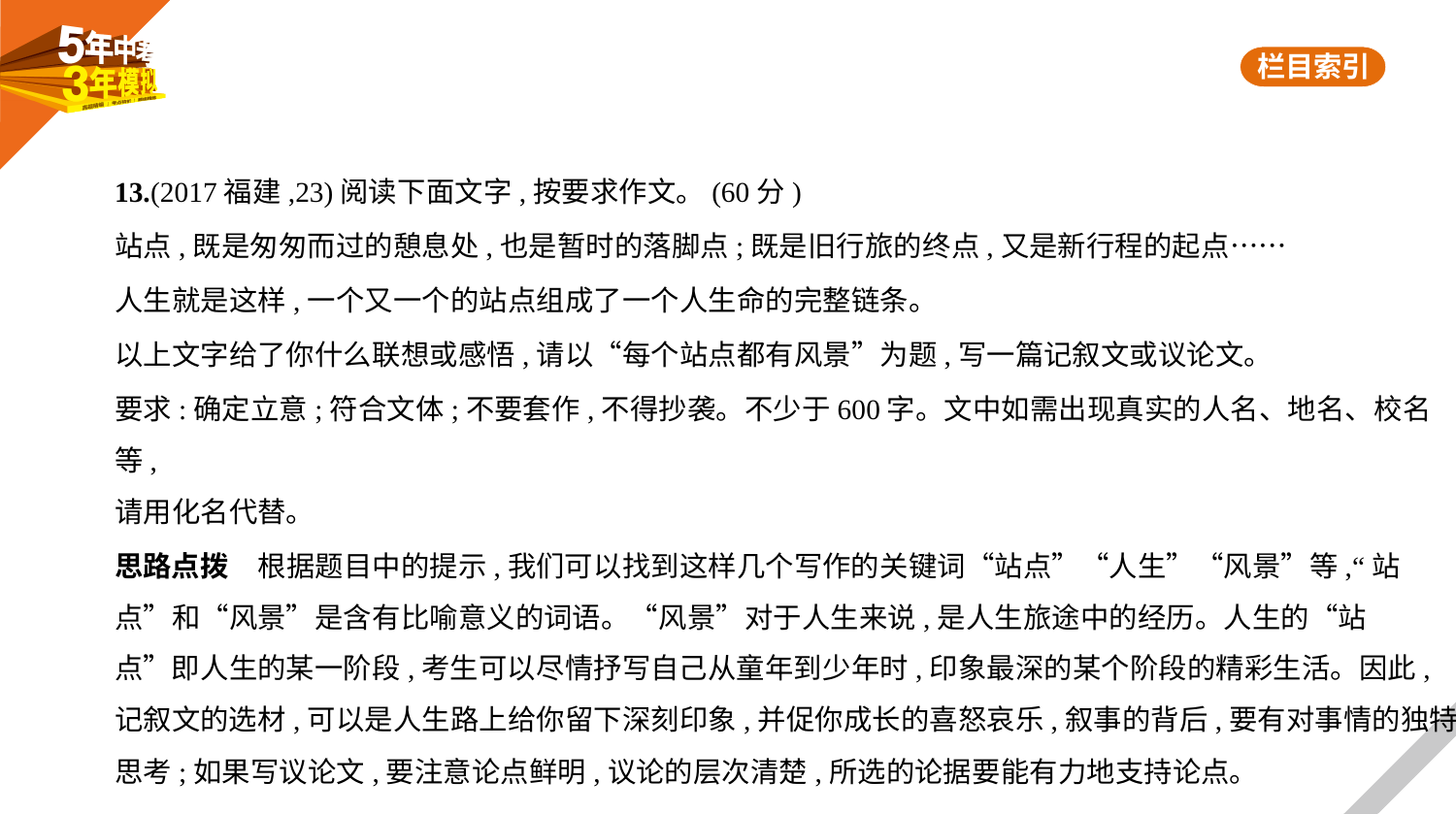

13.(2017福建,23)阅读下面文字,按要求作文。(60分)
站点,既是匆匆而过的憩息处,也是暂时的落脚点;既是旧行旅的终点,又是新行程的起点……
人生就是这样,一个又一个的站点组成了一个人生命的完整链条。
以上文字给了你什么联想或感悟,请以“每个站点都有风景”为题,写一篇记叙文或议论文。
要求:确定立意;符合文体;不要套作,不得抄袭。不少于600字。文中如需出现真实的人名、地名、校名等,
请用化名代替。
思路点拨　根据题目中的提示,我们可以找到这样几个写作的关键词“站点”“人生”“风景”等,“站
点”和“风景”是含有比喻意义的词语。“风景”对于人生来说,是人生旅途中的经历。人生的“站
点”即人生的某一阶段,考生可以尽情抒写自己从童年到少年时,印象最深的某个阶段的精彩生活。因此,
记叙文的选材,可以是人生路上给你留下深刻印象,并促你成长的喜怒哀乐,叙事的背后,要有对事情的独特
思考;如果写议论文,要注意论点鲜明,议论的层次清楚,所选的论据要能有力地支持论点。